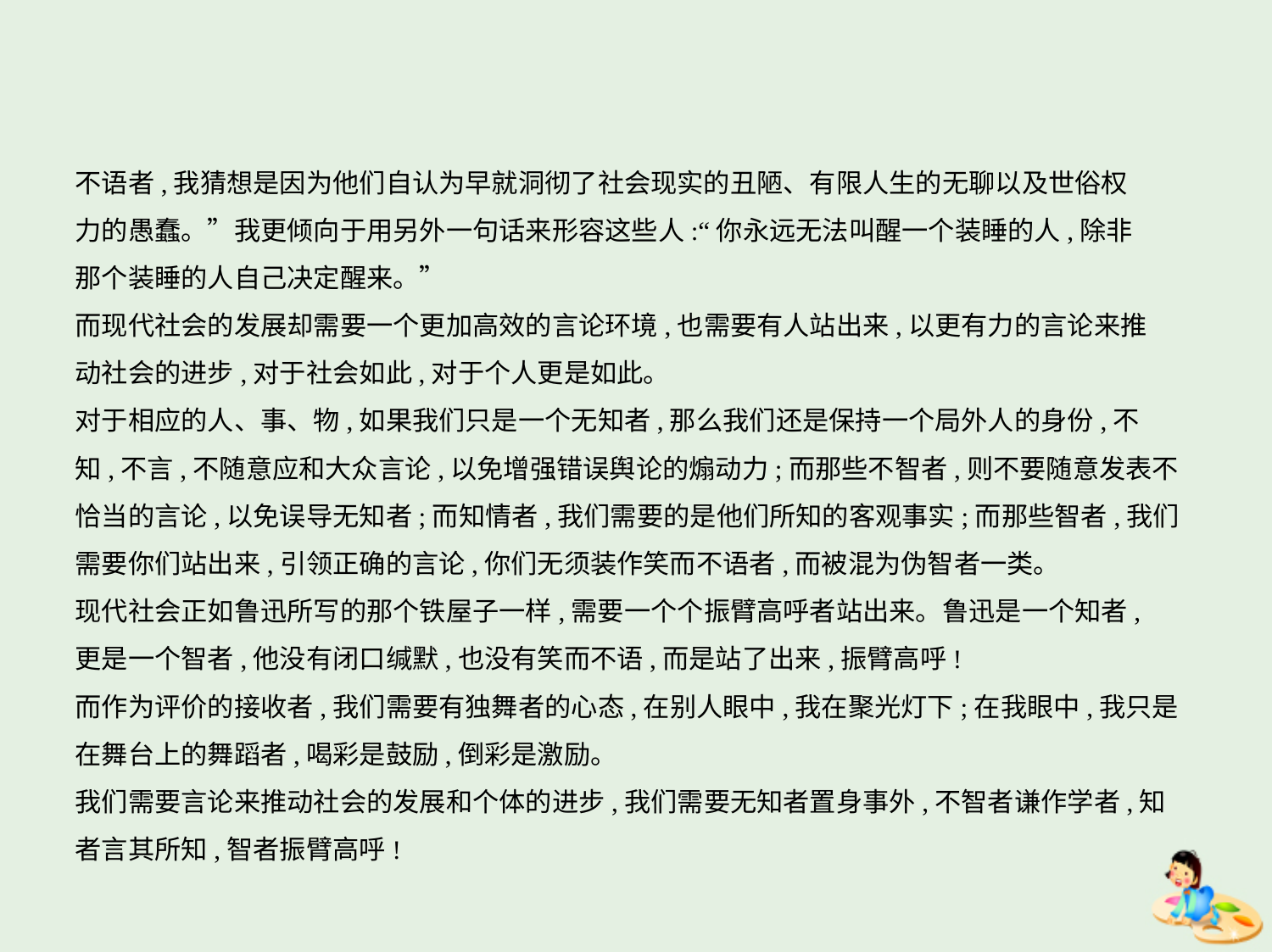

不语者,我猜想是因为他们自认为早就洞彻了社会现实的丑陋、有限人生的无聊以及世俗权
力的愚蠢。”我更倾向于用另外一句话来形容这些人:“你永远无法叫醒一个装睡的人,除非
那个装睡的人自己决定醒来。”
而现代社会的发展却需要一个更加高效的言论环境,也需要有人站出来,以更有力的言论来推
动社会的进步,对于社会如此,对于个人更是如此。
对于相应的人、事、物,如果我们只是一个无知者,那么我们还是保持一个局外人的身份,不
知,不言,不随意应和大众言论,以免增强错误舆论的煽动力;而那些不智者,则不要随意发表不
恰当的言论,以免误导无知者;而知情者,我们需要的是他们所知的客观事实;而那些智者,我们
需要你们站出来,引领正确的言论,你们无须装作笑而不语者,而被混为伪智者一类。
现代社会正如鲁迅所写的那个铁屋子一样,需要一个个振臂高呼者站出来。鲁迅是一个知者,
更是一个智者,他没有闭口缄默,也没有笑而不语,而是站了出来,振臂高呼!
而作为评价的接收者,我们需要有独舞者的心态,在别人眼中,我在聚光灯下;在我眼中,我只是
在舞台上的舞蹈者,喝彩是鼓励,倒彩是激励。
我们需要言论来推动社会的发展和个体的进步,我们需要无知者置身事外,不智者谦作学者,知
者言其所知,智者振臂高呼!